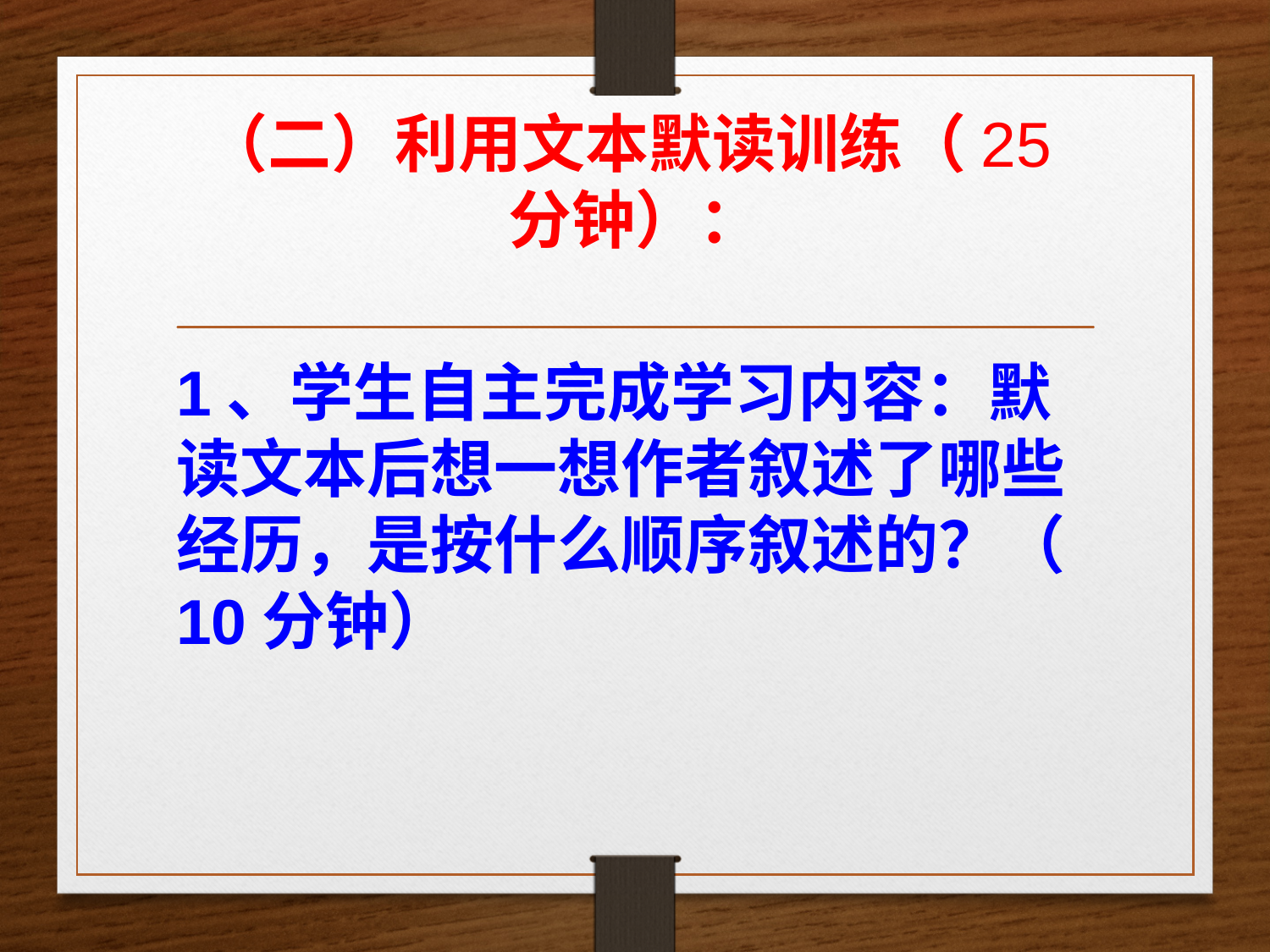

# （二）利用文本默读训练（25分钟）：
1、学生自主完成学习内容：默读文本后想一想作者叙述了哪些经历，是按什么顺序叙述的？（ 10分钟）